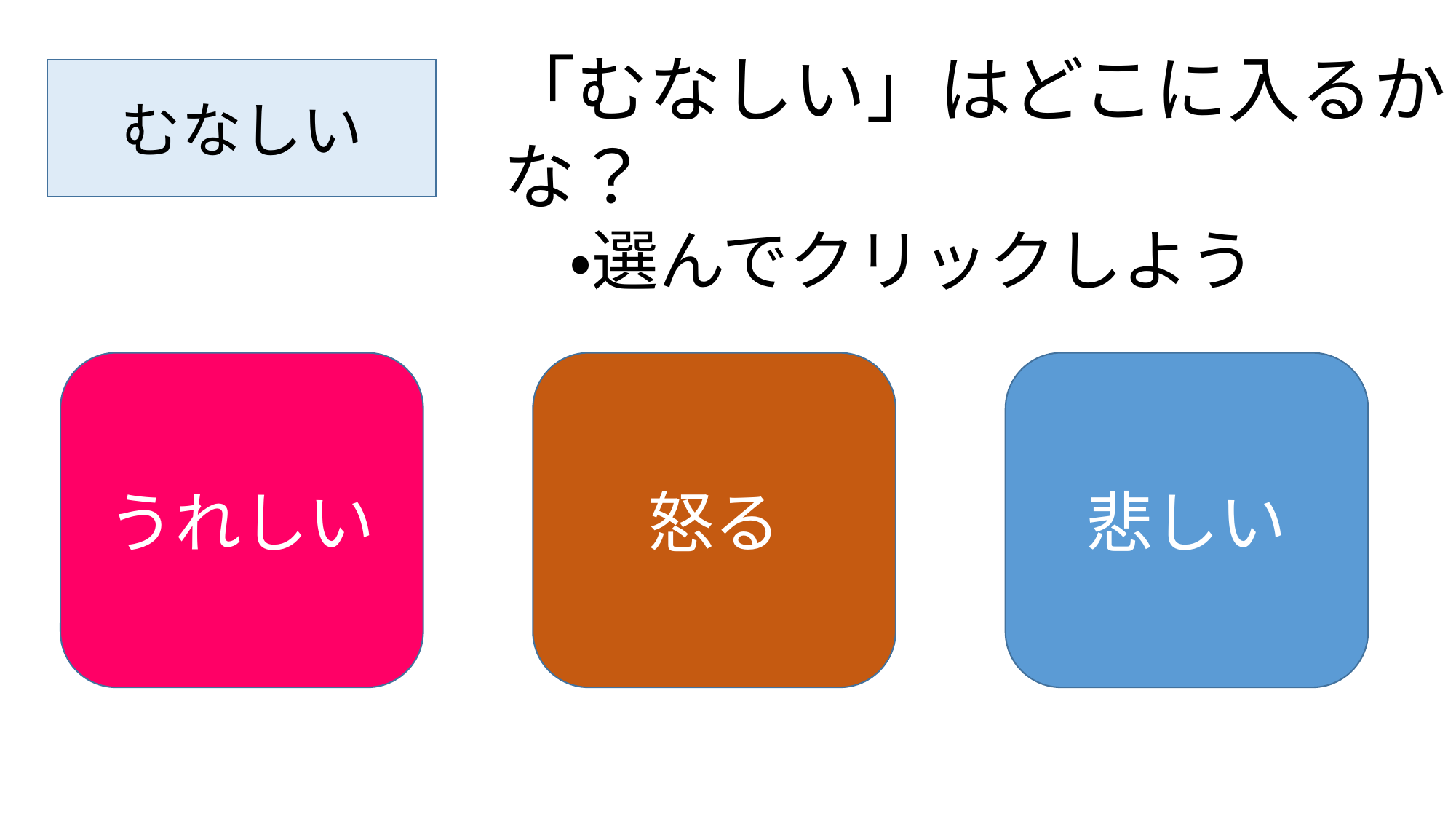

「むなしい」はどこに入るかな？
　・選んでクリックしよう
むなしい
悲しい
怒る
うれしい